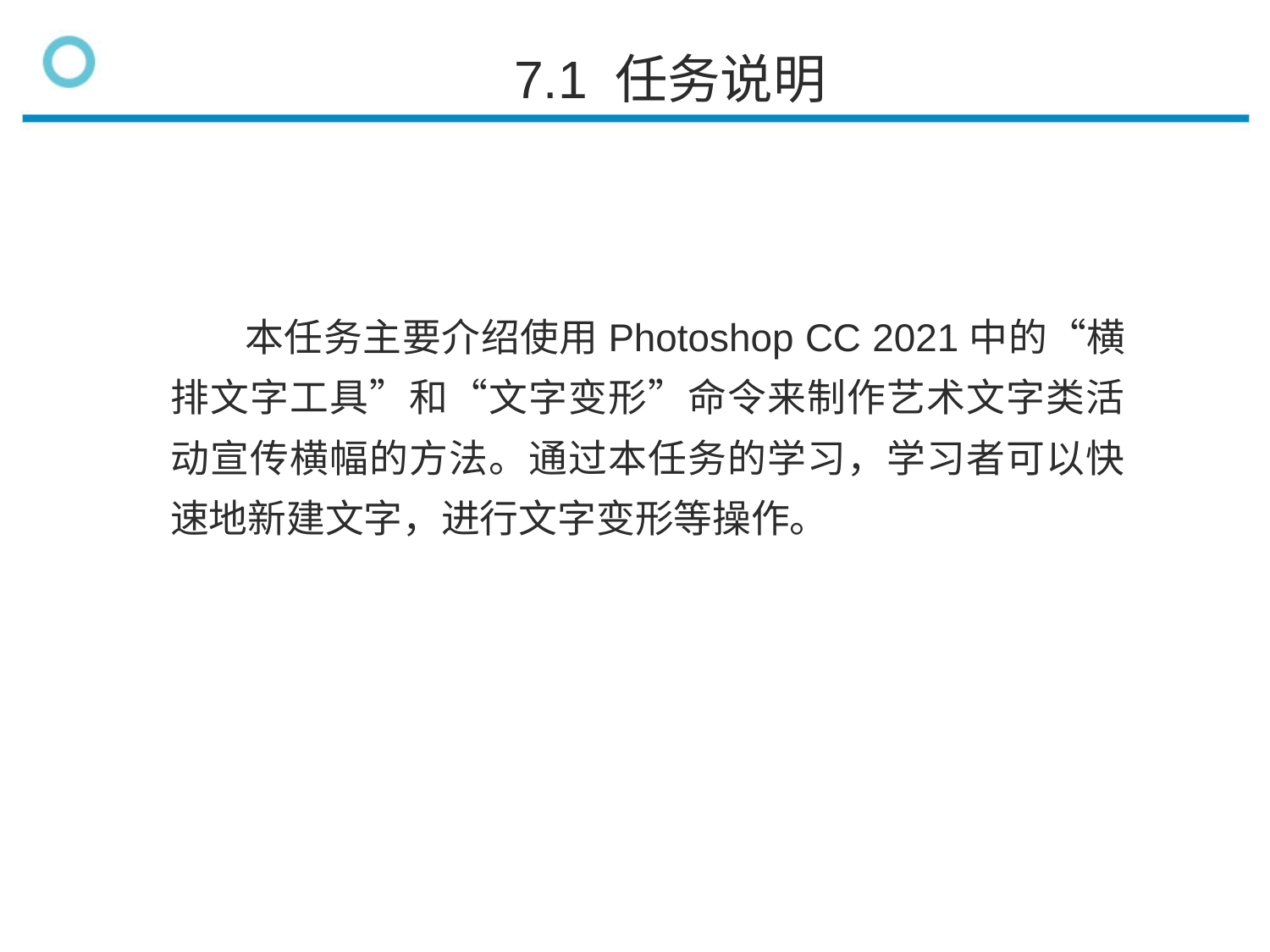

7.1 任务说明

本任务主要介绍使用Photoshop CC 2021中的“横排文字工具”和“文字变形”命令来制作艺术文字类活动宣传横幅的方法。通过本任务的学习，学习者可以快速地新建文字，进行文字变形等操作。